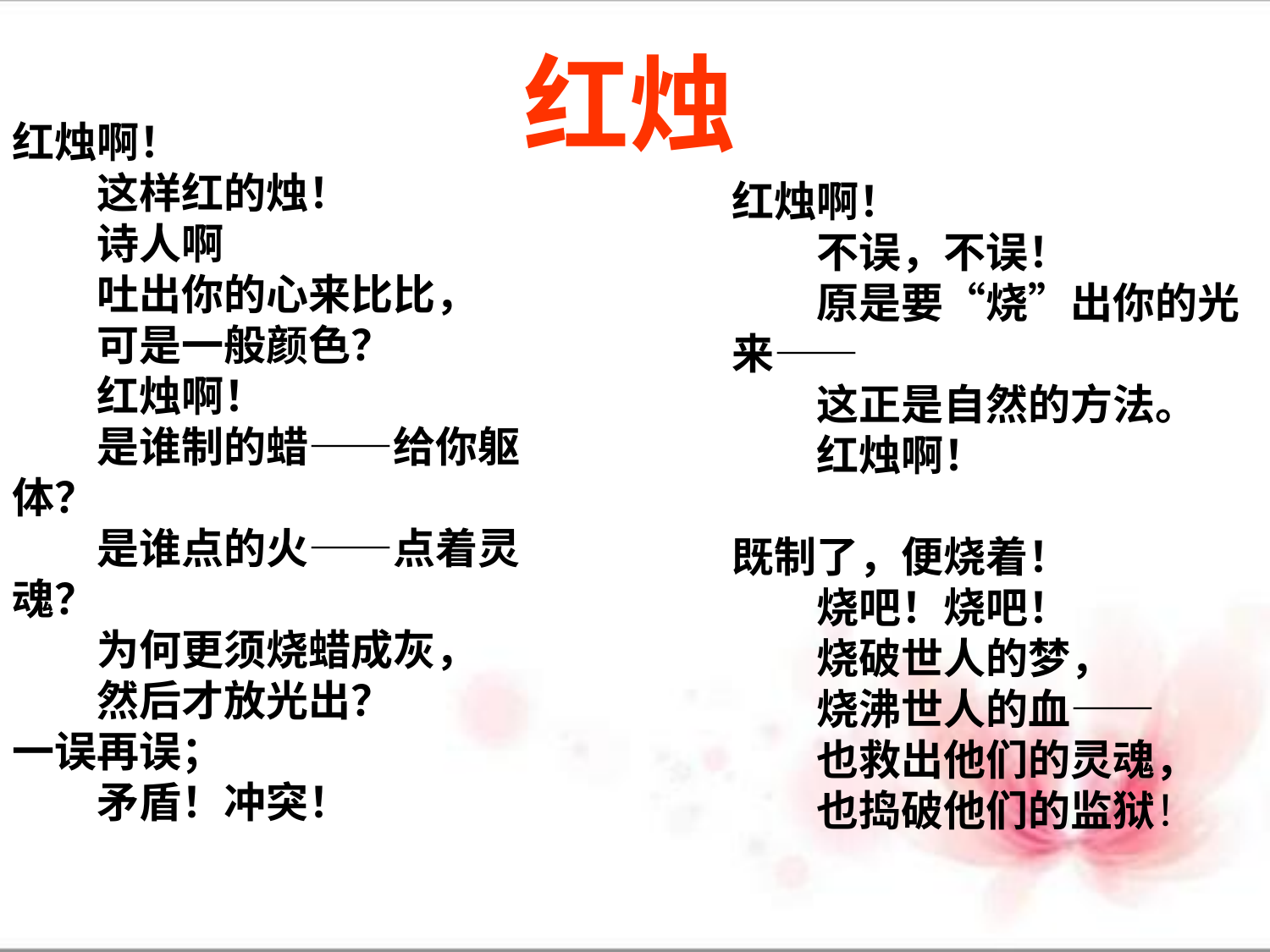

红烛
红烛啊！
　　这样红的烛！
　　诗人啊
　　吐出你的心来比比，
　　可是一般颜色？
　　红烛啊！
　　是谁制的蜡——给你躯体？
　　是谁点的火——点着灵魂？
　　为何更须烧蜡成灰，
　　然后才放光出？
一误再误；
　　矛盾！冲突！
红烛啊！
　　不误，不误！
　　原是要“烧”出你的光来——
　　这正是自然的方法。
　　红烛啊！
既制了，便烧着！
　　烧吧！烧吧！
　　烧破世人的梦，
　　烧沸世人的血——
　　也救出他们的灵魂，
　　也捣破他们的监狱！